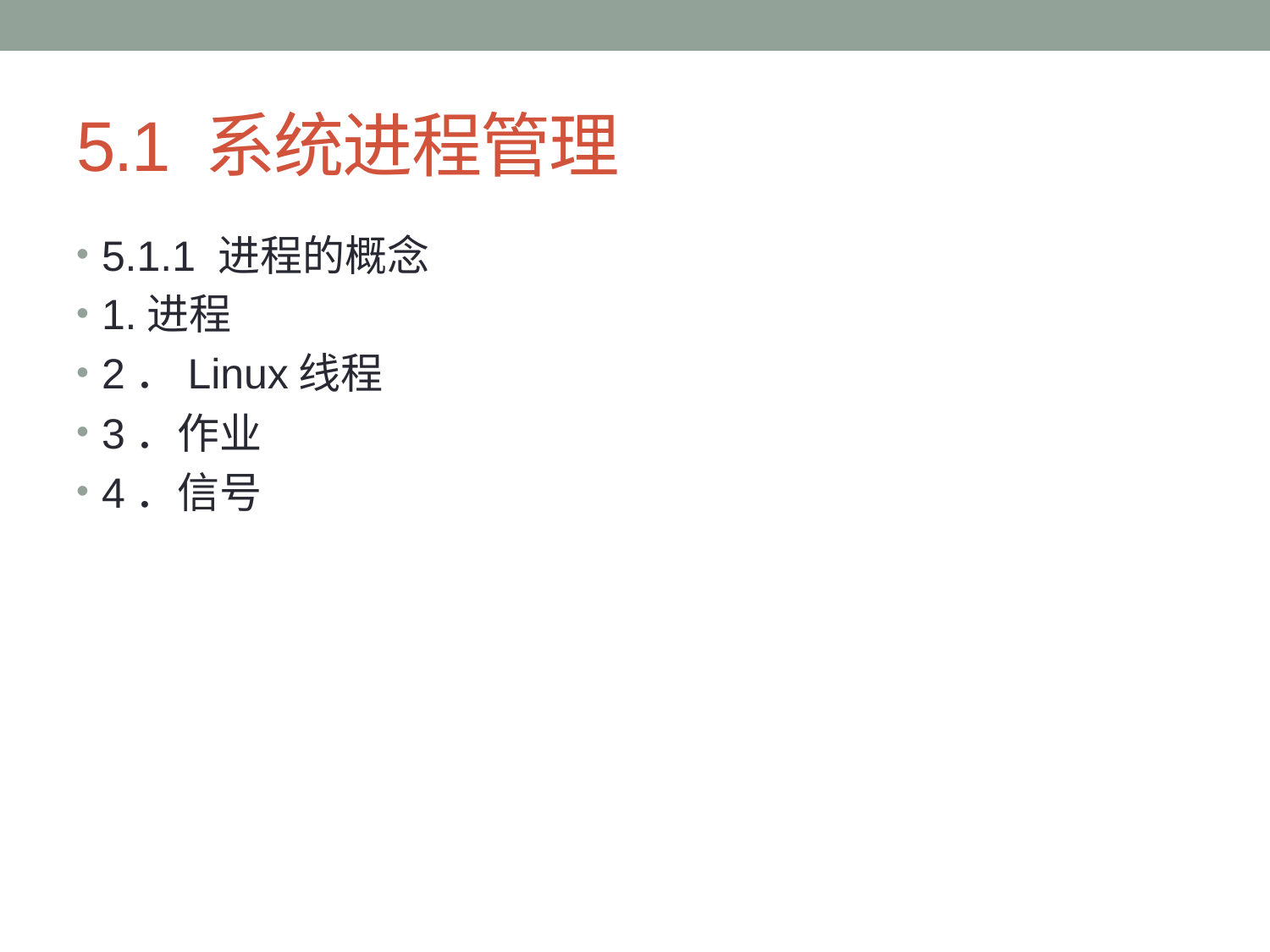

# 5.1 系统进程管理
5.1.1 进程的概念
1.进程
2．Linux线程
3．作业
4．信号